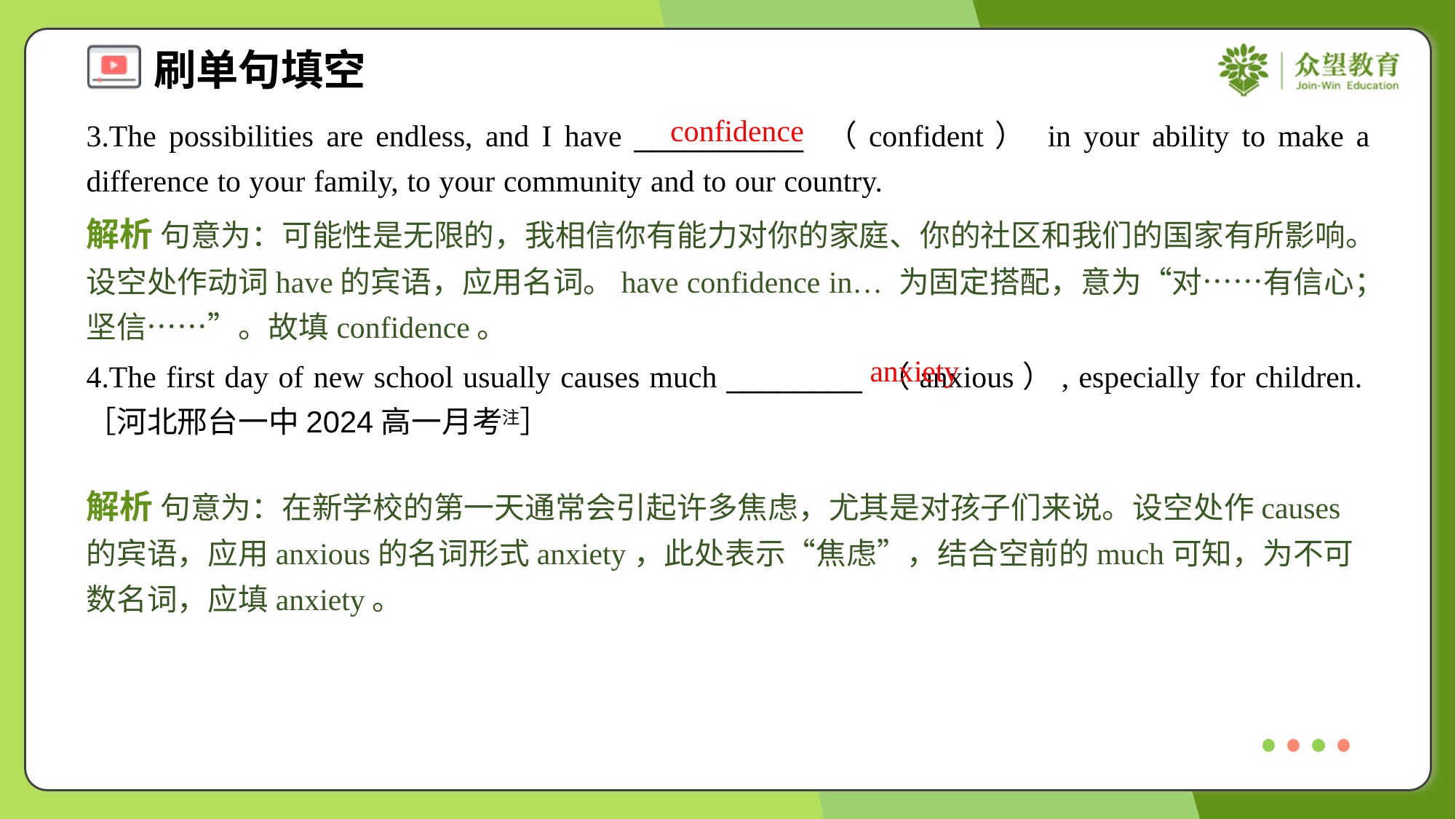

confidence
3.The possibilities are endless, and I have __________ （confident） in your ability to make a difference to your family, to your community and to our country.
解析 句意为：可能性是无限的，我相信你有能力对你的家庭、你的社区和我们的国家有所影响。设空处作动词have的宾语，应用名词。have confidence in… 为固定搭配，意为“对……有信心；坚信……”。故填confidence。
anxiety
4.The first day of new school usually causes much ________ （anxious）, especially for children.［河北邢台一中2024高一月考注］
解析 句意为：在新学校的第一天通常会引起许多焦虑，尤其是对孩子们来说。设空处作causes的宾语，应用anxious的名词形式anxiety，此处表示“焦虑”，结合空前的much可知，为不可数名词，应填anxiety。